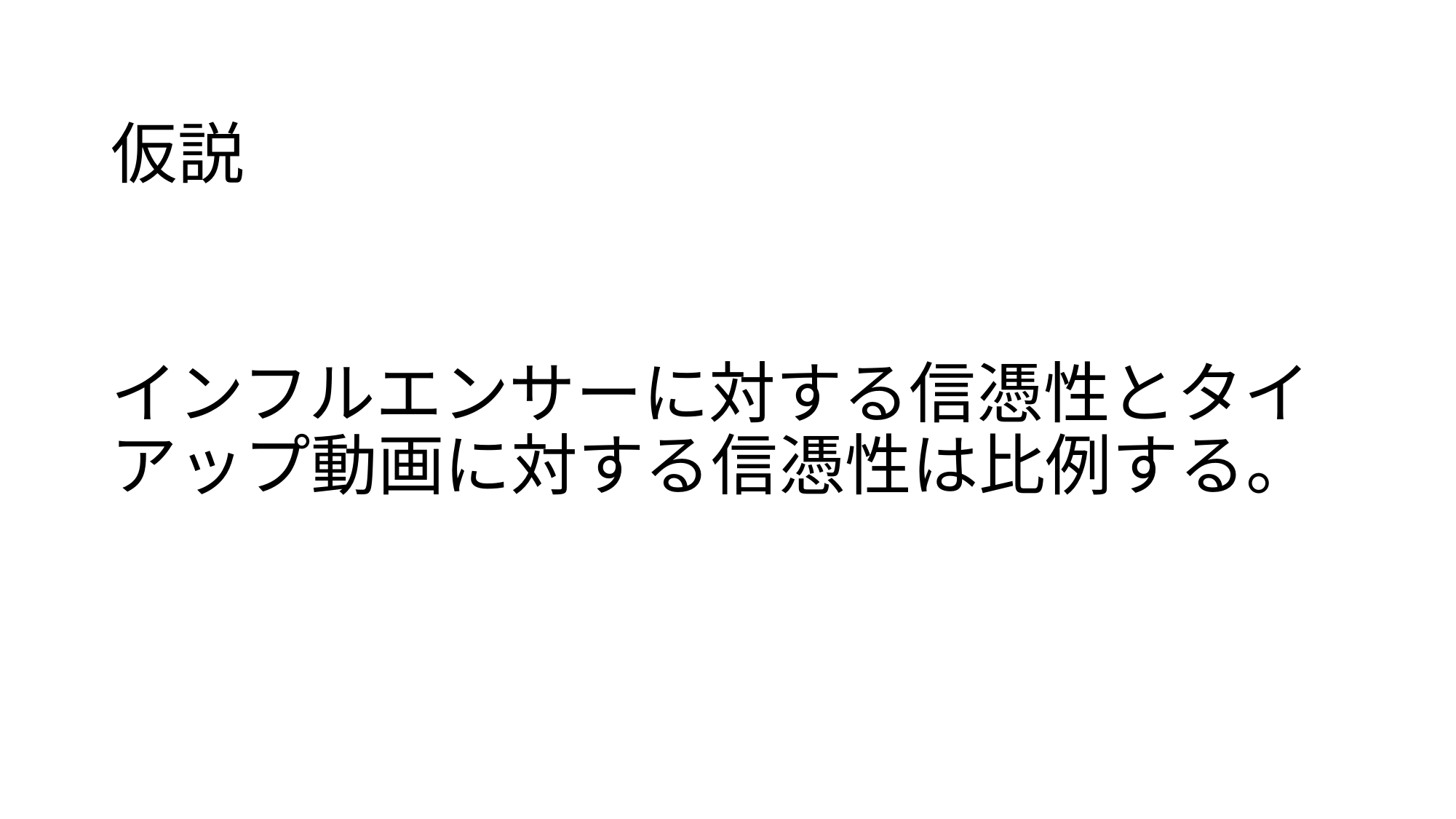

# 仮説
インフルエンサーに対する信憑性とタイアップ動画に対する信憑性は比例する。